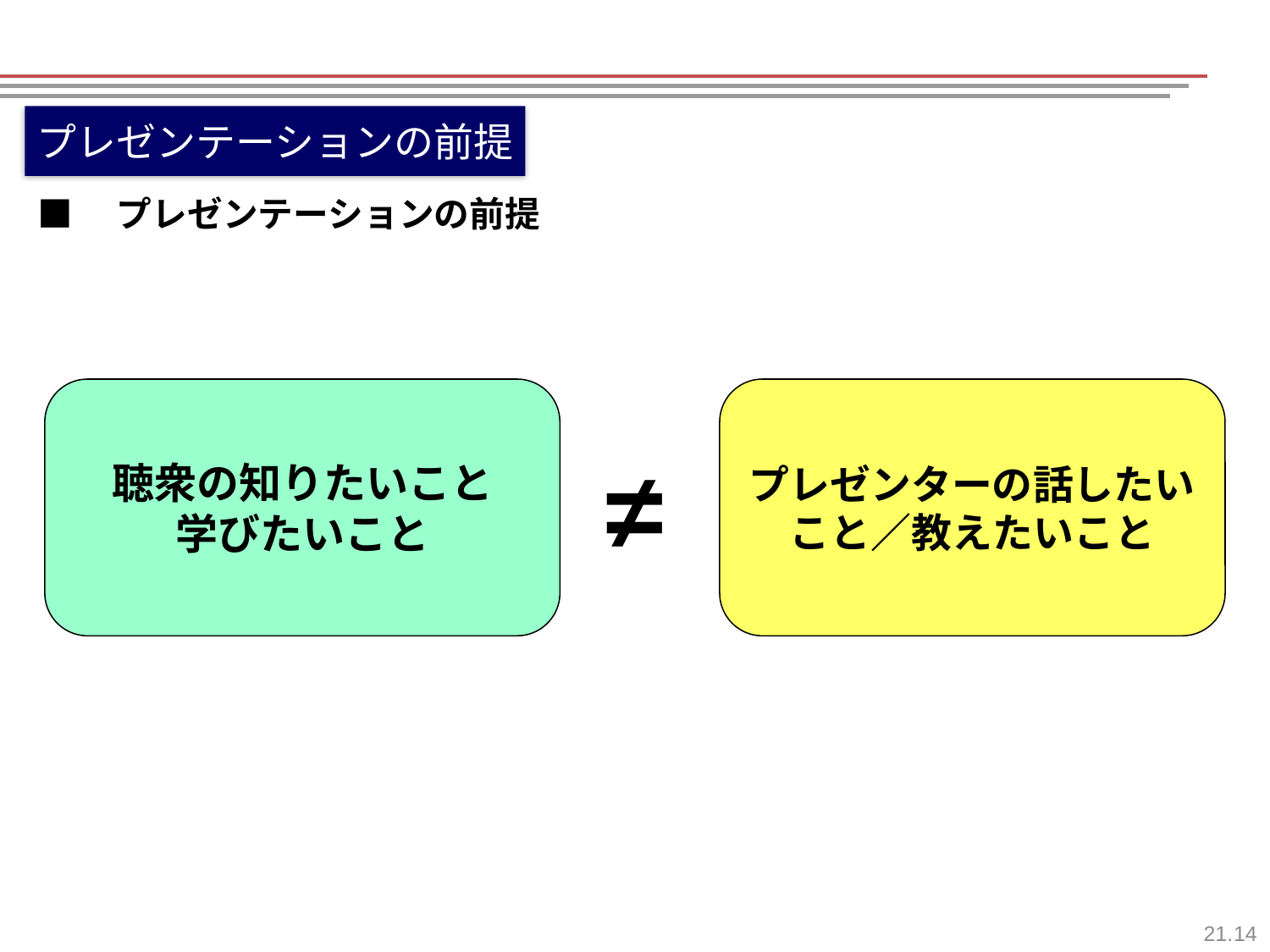

プレゼンテーションの前提
■　プレゼンテーションの前提
プレゼンターの話したいこと／教えたいこと
聴衆の知りたいこと
学びたいこと
≠
14